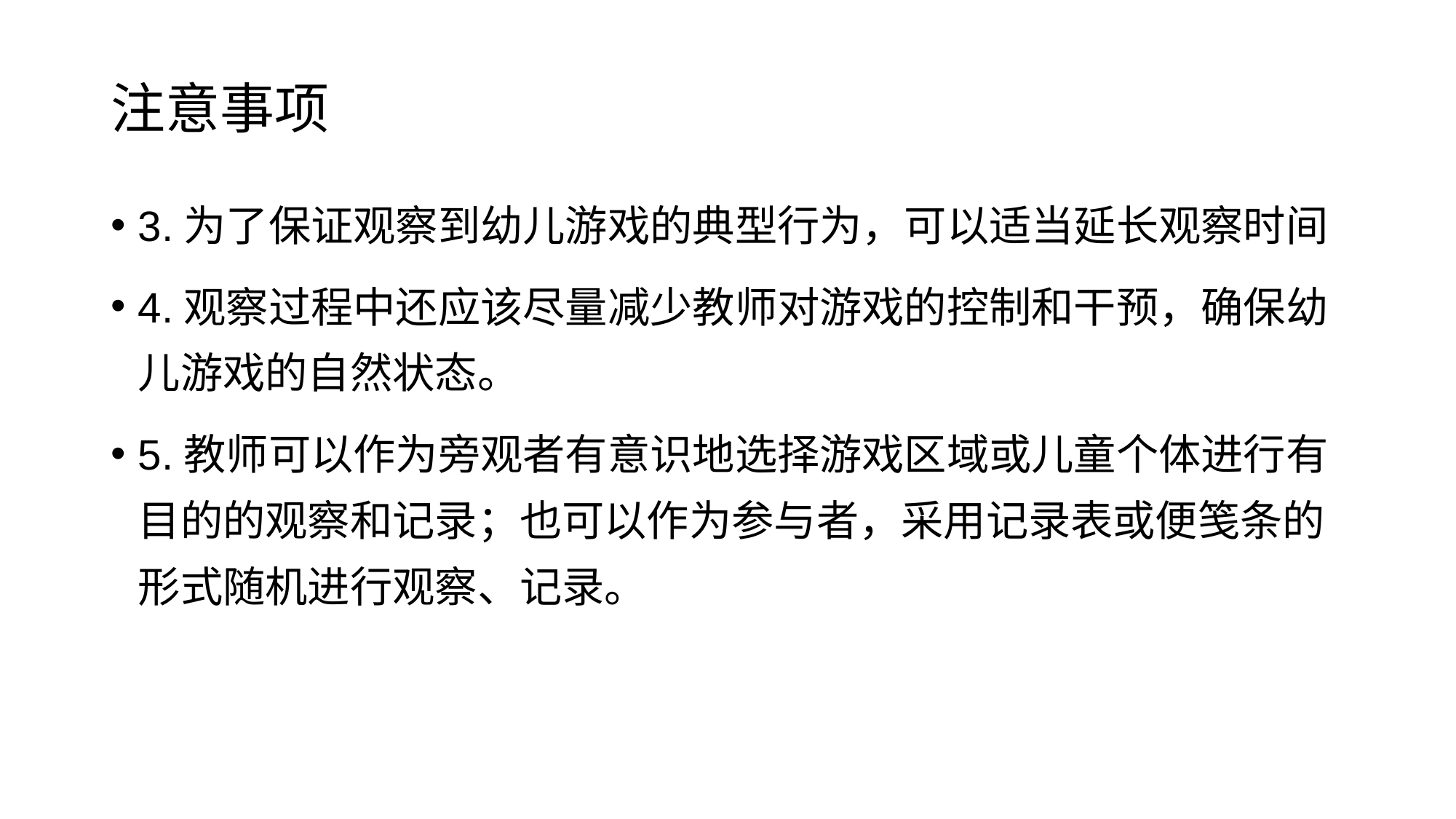

注意事项
3.为了保证观察到幼儿游戏的典型行为，可以适当延长观察时间
4.观察过程中还应该尽量减少教师对游戏的控制和干预，确保幼儿游戏的自然状态。
5.教师可以作为旁观者有意识地选择游戏区域或儿童个体进行有目的的观察和记录；也可以作为参与者，采用记录表或便笺条的形式随机进行观察、记录。